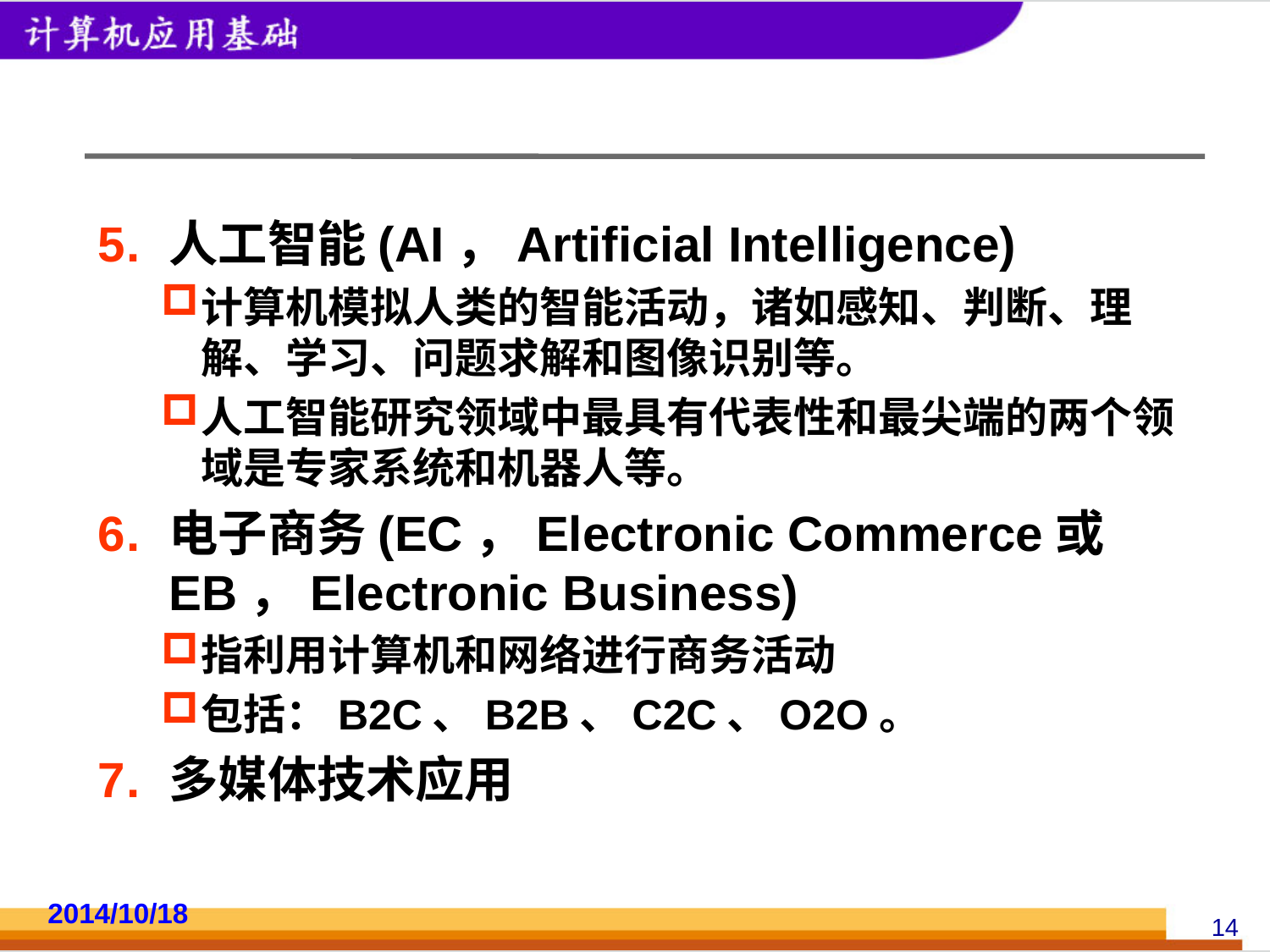

#
人工智能(AI，Artificial Intelligence)
计算机模拟人类的智能活动，诸如感知、判断、理解、学习、问题求解和图像识别等。
人工智能研究领域中最具有代表性和最尖端的两个领域是专家系统和机器人等。
电子商务(EC，Electronic Commerce或EB，Electronic Business)
指利用计算机和网络进行商务活动
包括：B2C、B2B、C2C、O2O。
多媒体技术应用
2014/10/18